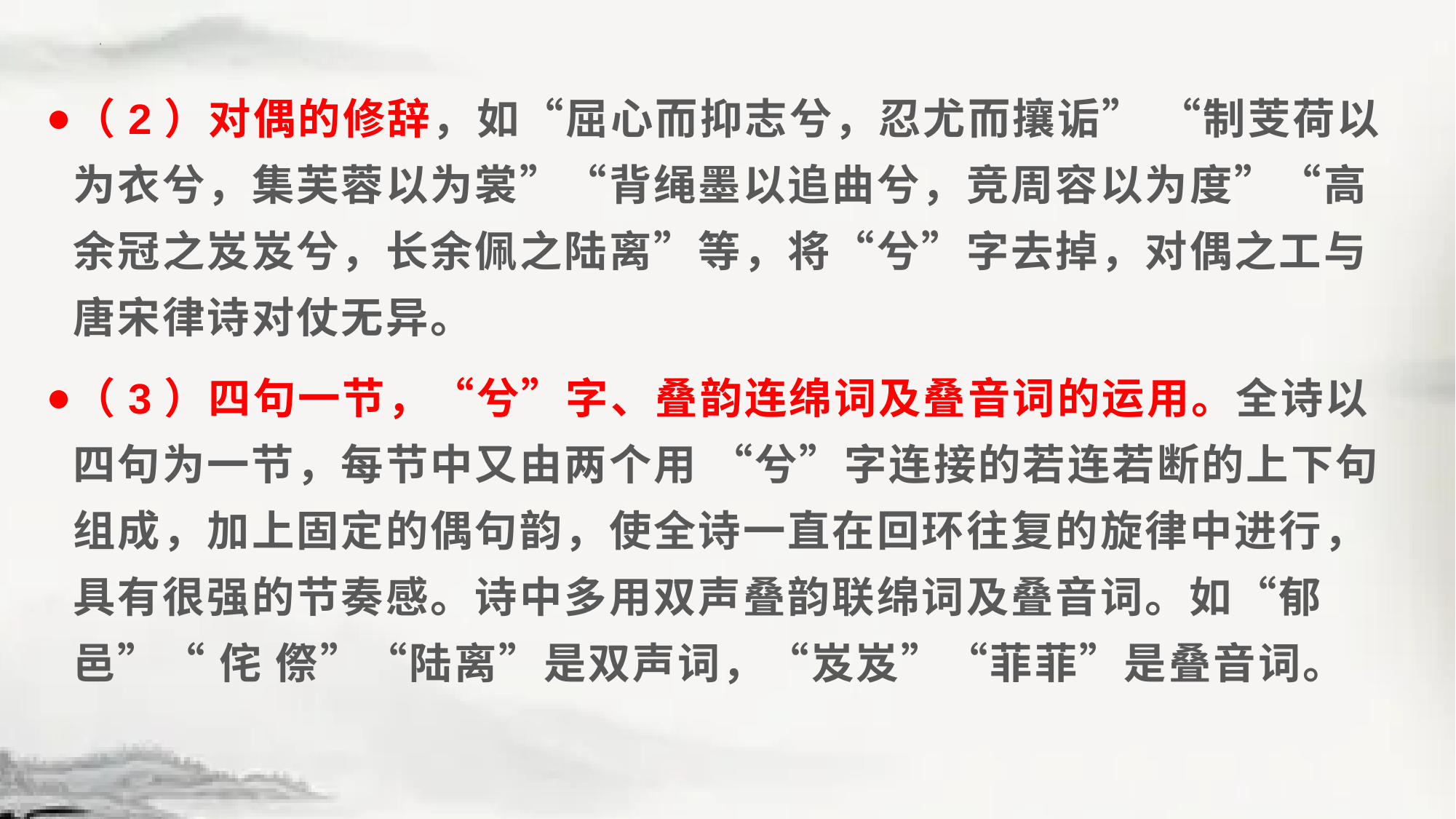

（2）对偶的修辞，如“屈心而抑志兮，忍尤而攘诟” “制芰荷以为衣兮，集芙蓉以为裳”“背绳墨以追曲兮，竞周容以为度”“高余冠之岌岌兮，长余佩之陆离”等，将“兮”字去掉，对偶之工与唐宋律诗对仗无异。
（3）四句一节，“兮”字、叠韵连绵词及叠音词的运用。全诗以四句为一节，每节中又由两个用 “兮”字连接的若连若断的上下句组成，加上固定的偶句韵，使全诗一直在回环往复的旋律中进行，具有很强的节奏感。诗中多用双声叠韵联绵词及叠音词。如“郁邑”“ 侘 傺”“陆离”是双声词，“岌岌”“菲菲”是叠音词。